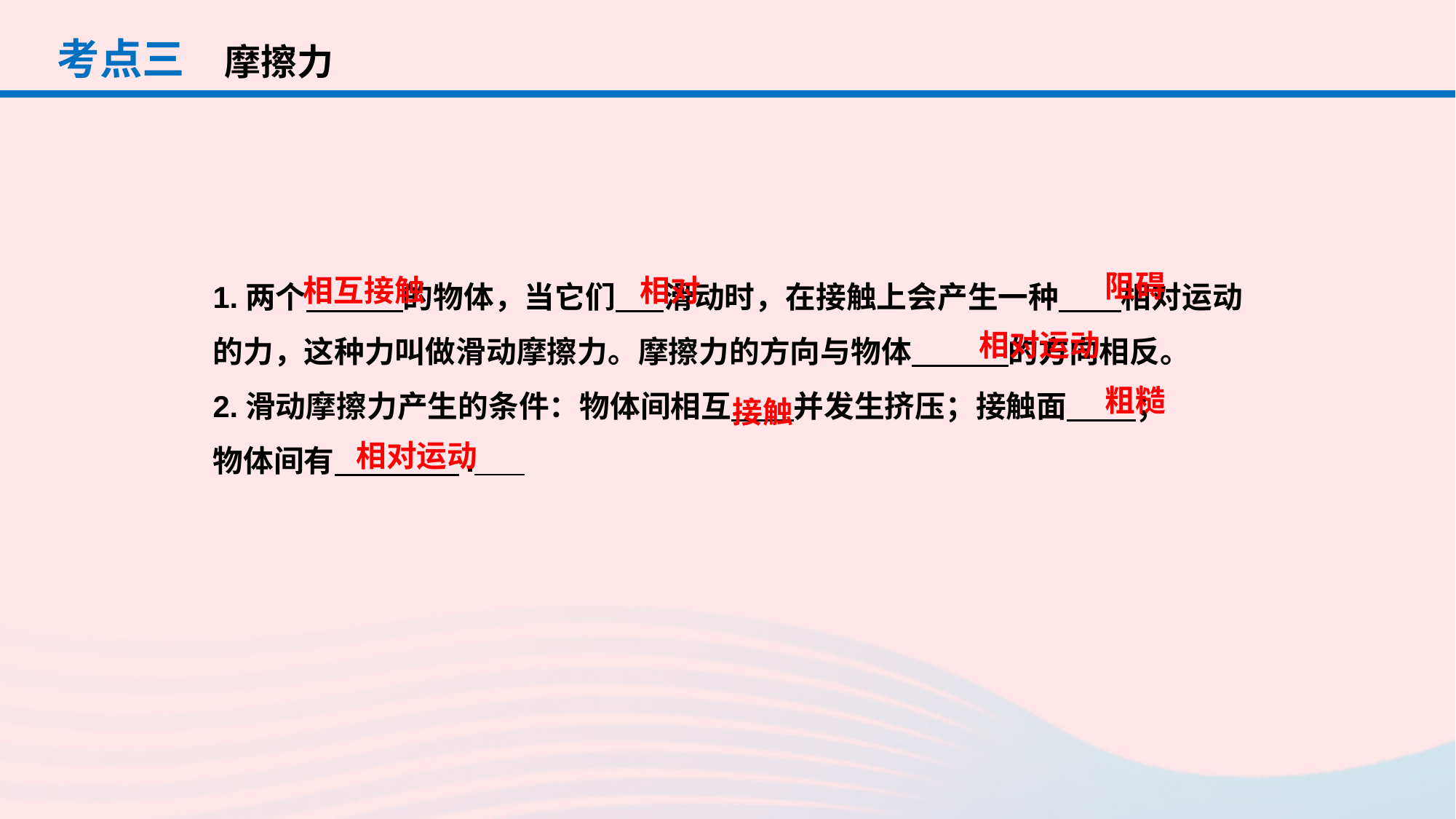

考点三
摩擦力
阻碍
相互接触
相对
1.两个              的物体，当它们       滑动时，在接触上会产生一种         相对运动的力，这种力叫做滑动摩擦力。摩擦力的方向与物体              的方向相反。
2.滑动摩擦力产生的条件：物体间相互         并发生挤压；接触面          ；
物体间有                  .
相对运动
粗糙
接触
相对运动